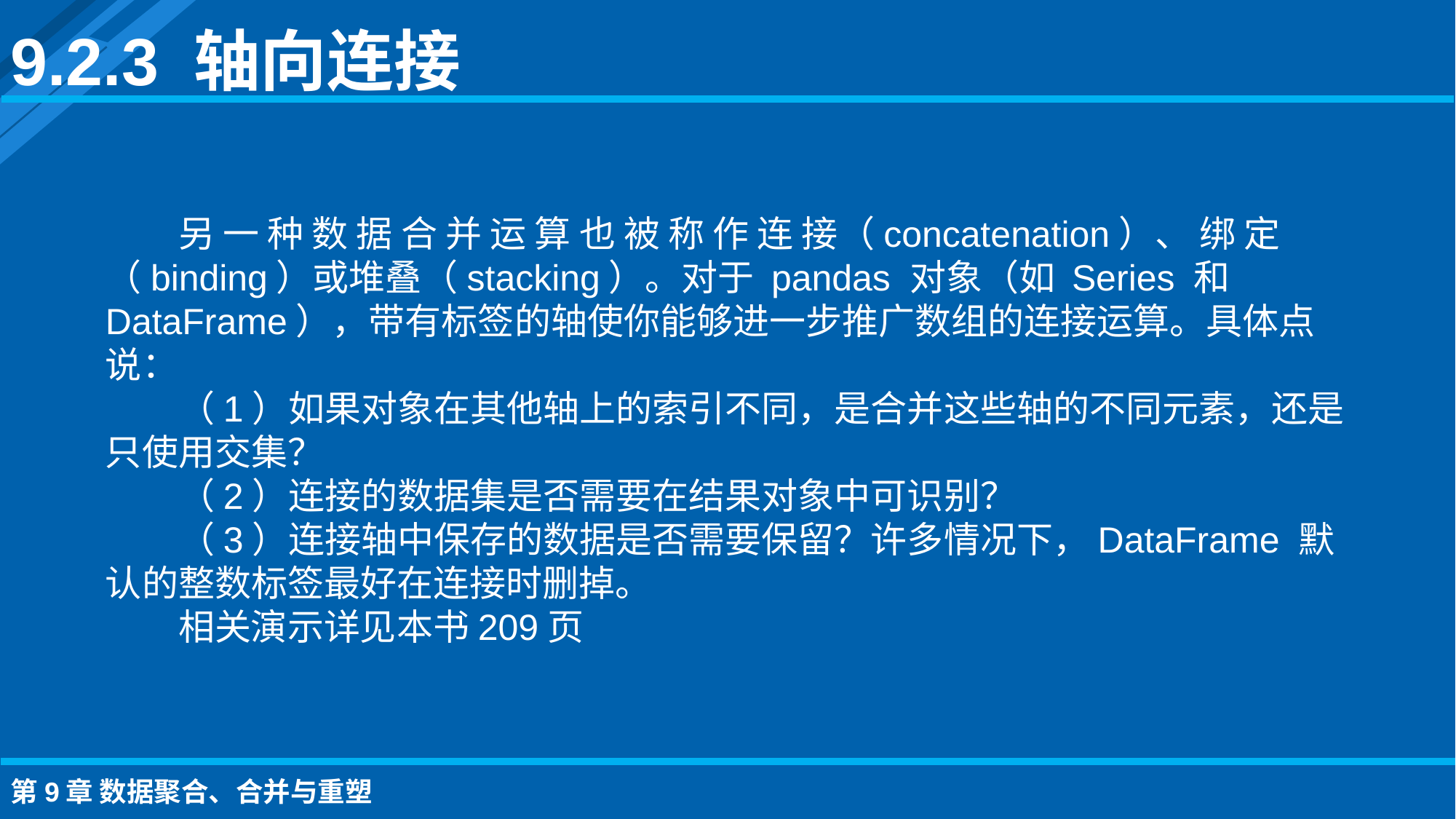

9.2.3 轴向连接

另 一 种 数 据 合 并 运 算 也 被 称 作 连 接（concatenation）、 绑 定（binding）或堆叠（stacking）。对于 pandas 对象（如 Series 和 DataFrame），带有标签的轴使你能够进一步推广数组的连接运算。具体点说：
（1）如果对象在其他轴上的索引不同，是合并这些轴的不同元素，还是只使用交集？
（2）连接的数据集是否需要在结果对象中可识别？
（3）连接轴中保存的数据是否需要保留？许多情况下，DataFrame 默认的整数标签最好在连接时删掉。
相关演示详见本书209页
第9章 数据聚合、合并与重塑